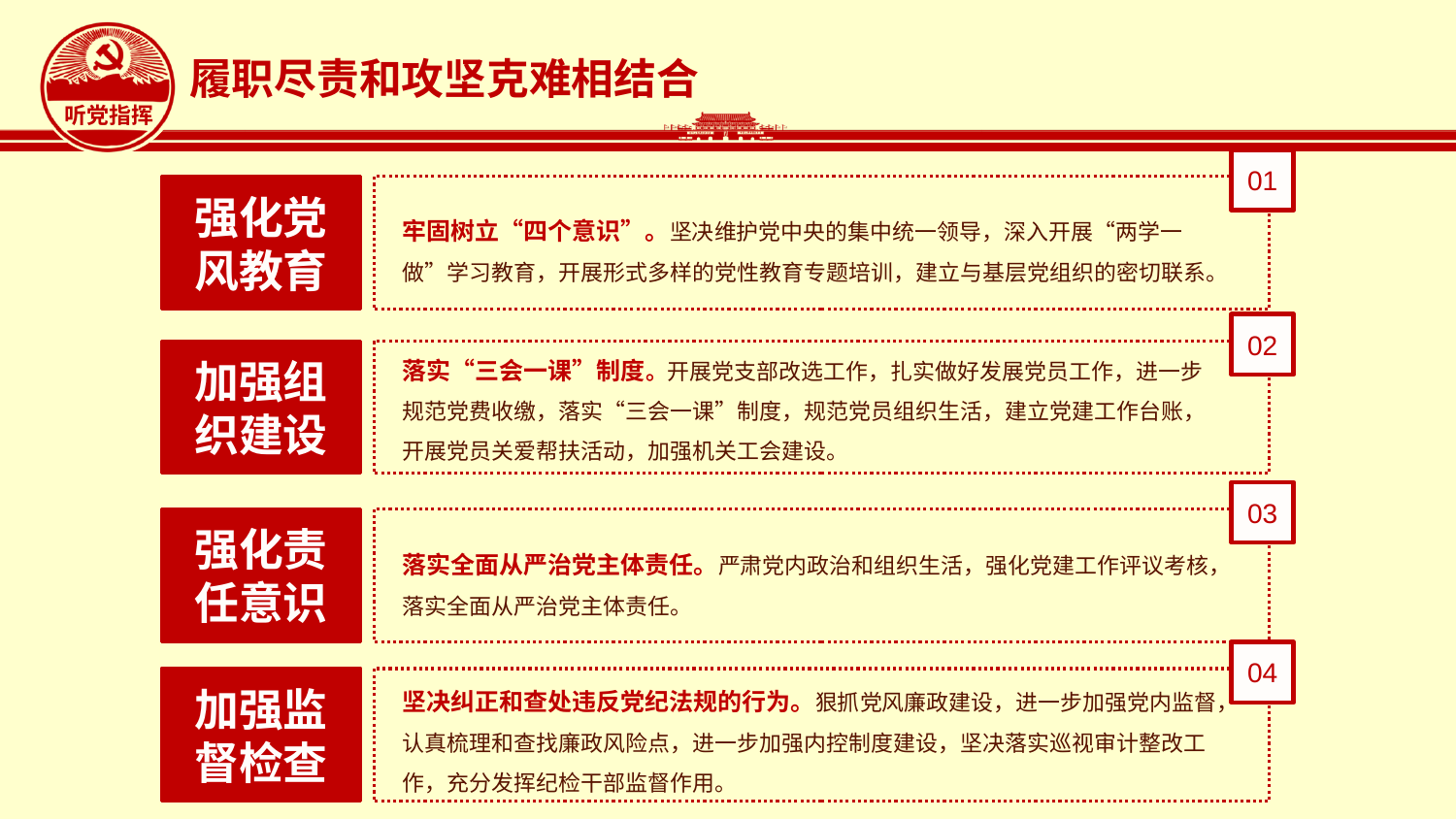

履职尽责和攻坚克难相结合
01
强化党风教育

牢固树立“四个意识”。坚决维护党中央的集中统一领导，深入开展“两学一做”学习教育，开展形式多样的党性教育专题培训，建立与基层党组织的密切联系。
02
落实“三会一课”制度。开展党支部改选工作，扎实做好发展党员工作，进一步规范党费收缴，落实“三会一课”制度，规范党员组织生活，建立党建工作台账，开展党员关爱帮扶活动，加强机关工会建设。

加强组织建设
03
强化责任意识

落实全面从严治党主体责任。严肃党内政治和组织生活，强化党建工作评议考核，落实全面从严治党主体责任。
04
坚决纠正和查处违反党纪法规的行为。狠抓党风廉政建设，进一步加强党内监督，认真梳理和查找廉政风险点，进一步加强内控制度建设，坚决落实巡视审计整改工作，充分发挥纪检干部监督作用。

加强监督检查